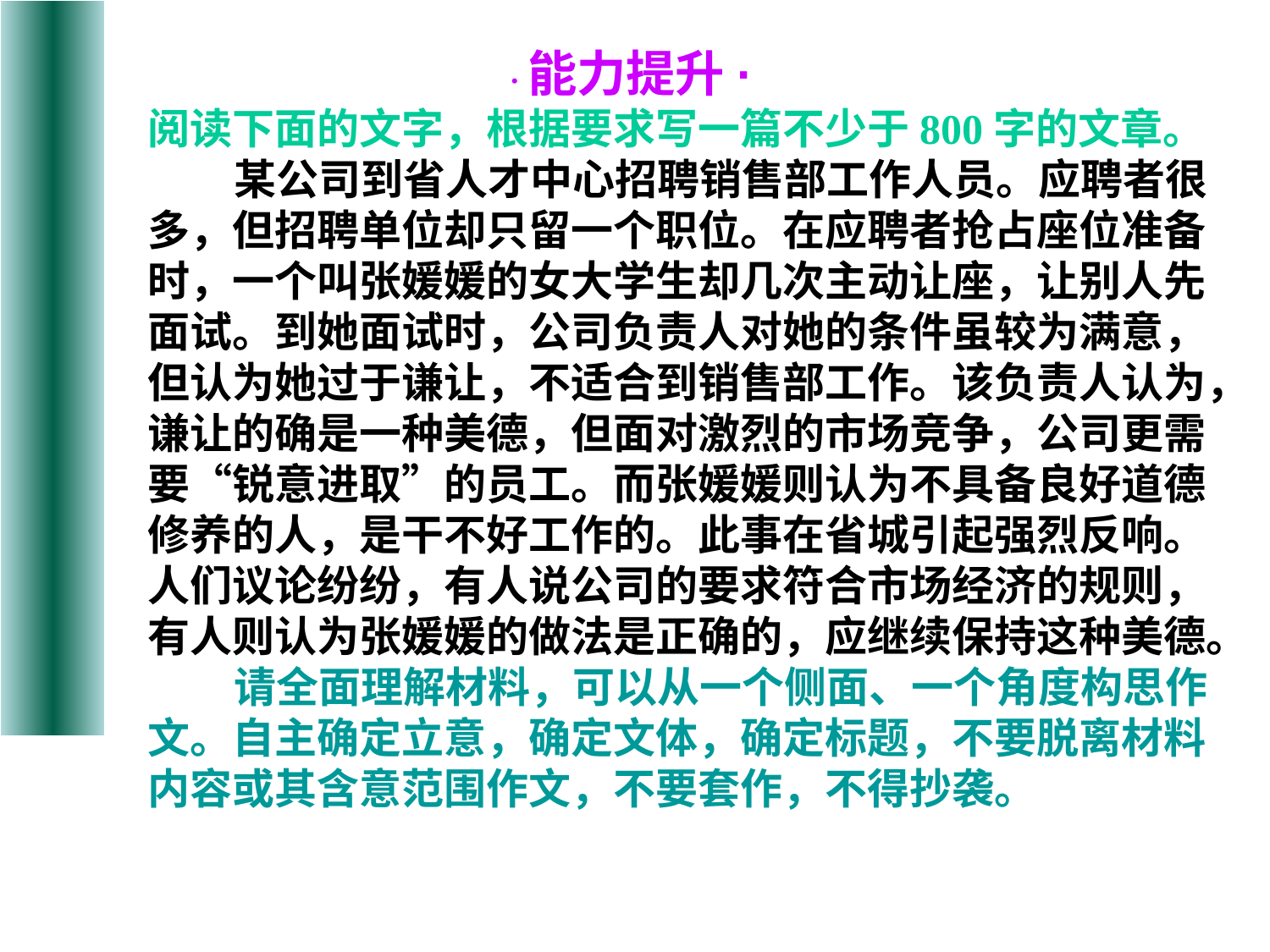

·能力提升·
阅读下面的文字，根据要求写一篇不少于800字的文章。
        某公司到省人才中心招聘销售部工作人员。应聘者很多，但招聘单位却只留一个职位。在应聘者抢占座位准备时，一个叫张媛媛的女大学生却几次主动让座，让别人先面试。到她面试时，公司负责人对她的条件虽较为满意，但认为她过于谦让，不适合到销售部工作。该负责人认为，谦让的确是一种美德，但面对激烈的市场竞争，公司更需要“锐意进取”的员工。而张媛媛则认为不具备良好道德修养的人，是干不好工作的。此事在省城引起强烈反响。人们议论纷纷，有人说公司的要求符合市场经济的规则，有人则认为张媛媛的做法是正确的，应继续保持这种美德。
        请全面理解材料，可以从一个侧面、一个角度构思作文。自主确定立意，确定文体，确定标题，不要脱离材料内容或其含意范围作文，不要套作，不得抄袭。